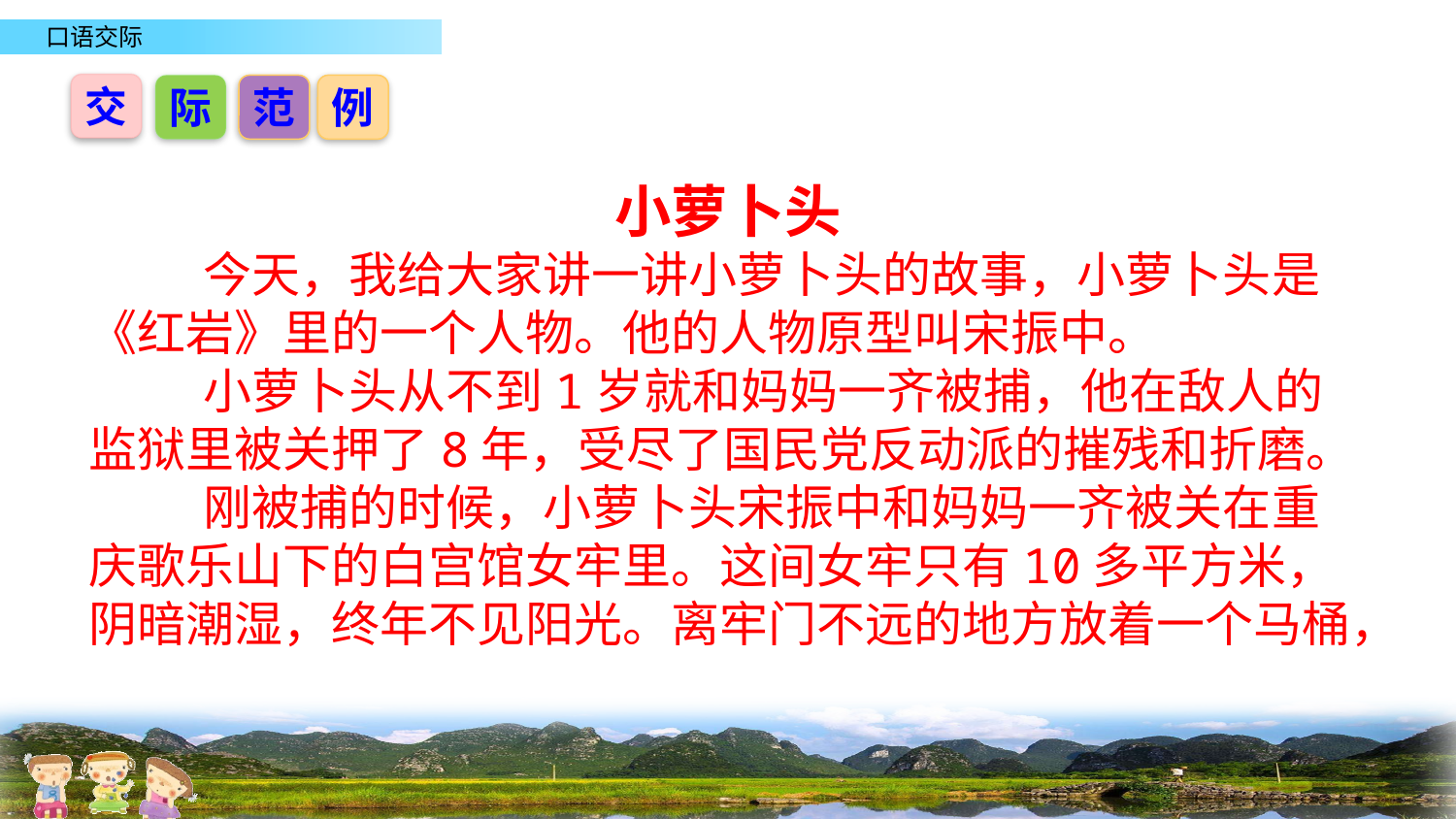

交
际
范
例
小萝卜头
今天，我给大家讲一讲小萝卜头的故事，小萝卜头是《红岩》里的一个人物。他的人物原型叫宋振中。
小萝卜头从不到1岁就和妈妈一齐被捕，他在敌人的监狱里被关押了8年，受尽了国民党反动派的摧残和折磨。
刚被捕的时候，小萝卜头宋振中和妈妈一齐被关在重庆歌乐山下的白宫馆女牢里。这间女牢只有10多平方米，阴暗潮湿，终年不见阳光。离牢门不远的地方放着一个马桶，